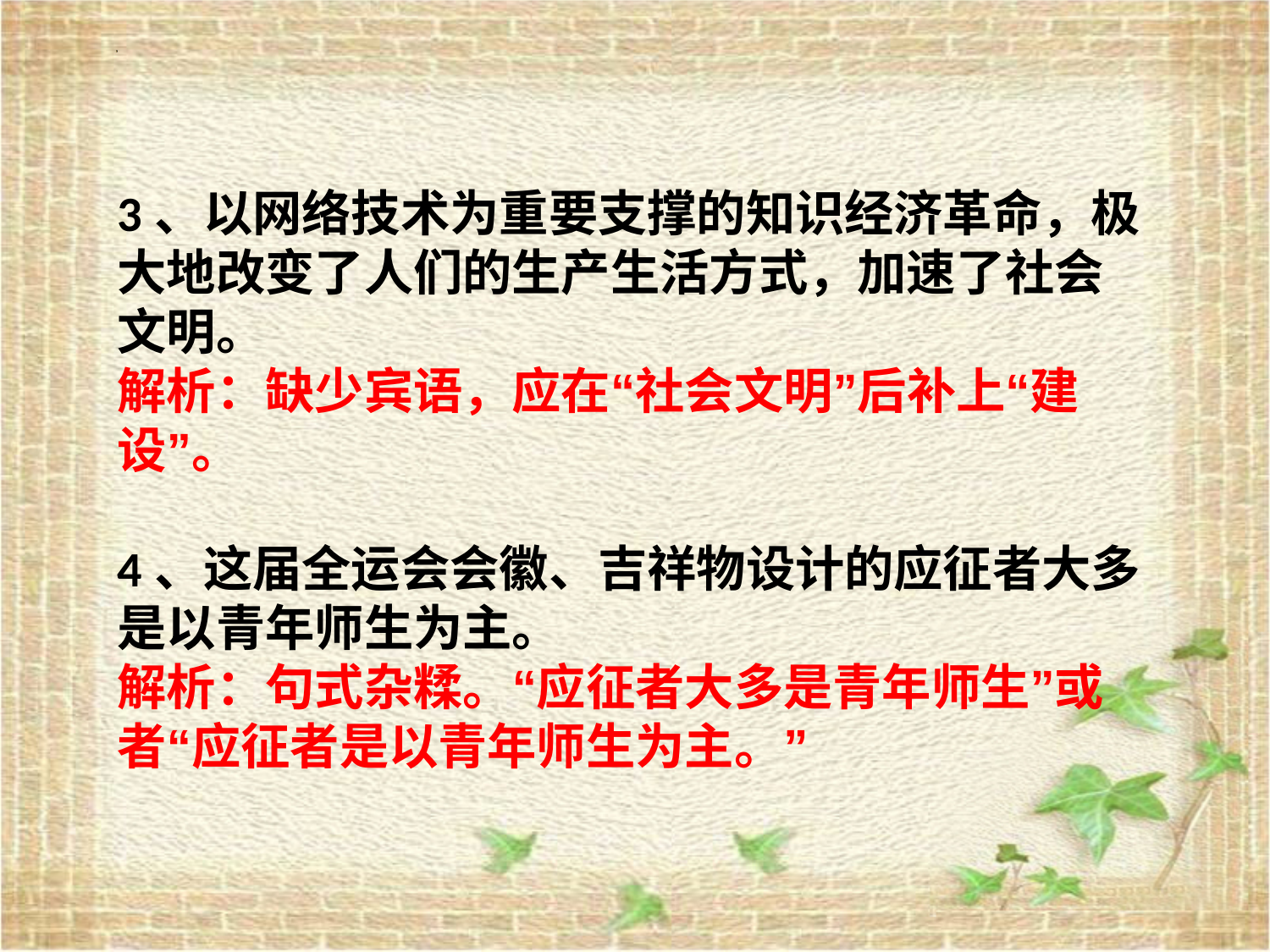

3、以网络技术为重要支撑的知识经济革命，极大地改变了人们的生产生活方式，加速了社会文明。
解析：缺少宾语，应在“社会文明”后补上“建设”。

4、这届全运会会徽、吉祥物设计的应征者大多是以青年师生为主。
解析：句式杂糅。“应征者大多是青年师生”或者“应征者是以青年师生为主。”